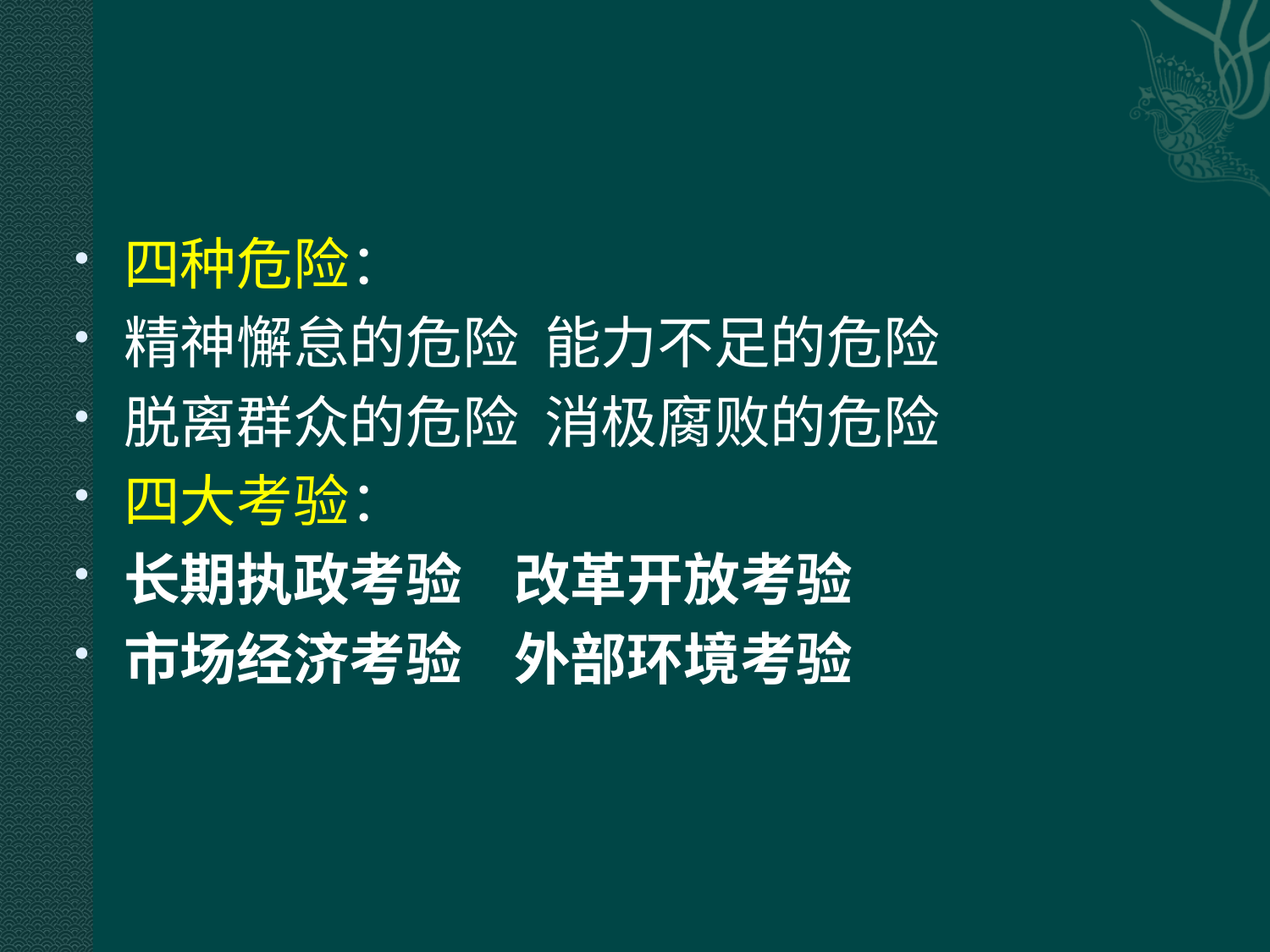

#
四种危险：
精神懈怠的危险  能力不足的危险
脱离群众的危险  消极腐败的危险
四大考验：
长期执政考验    改革开放考验
市场经济考验    外部环境考验